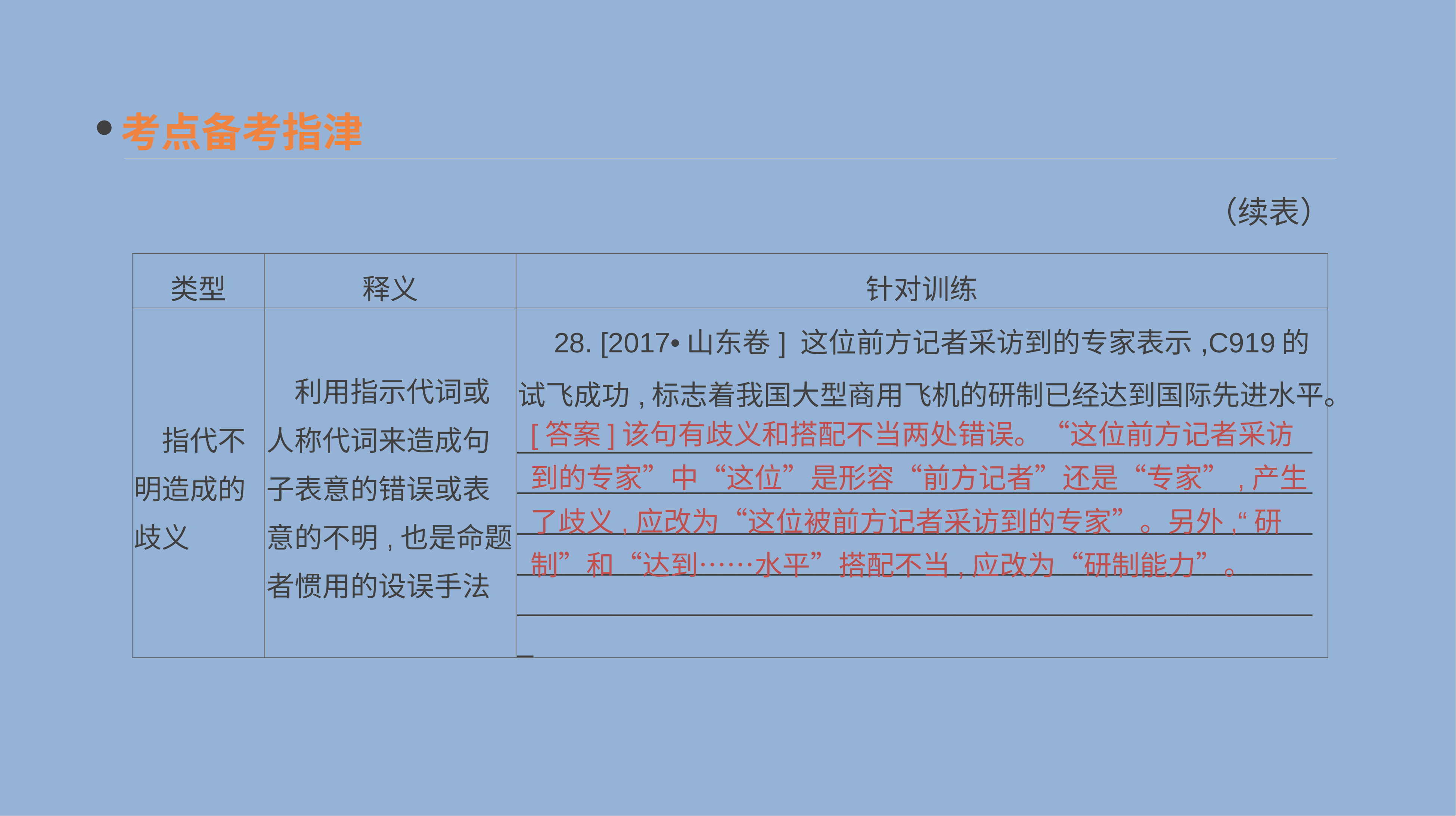

考点备考指津

（续表）
| 类型 | 释义 | 针对训练 |
| --- | --- | --- |
| 指代不明造成的歧义 | 利用指示代词或人称代词来造成句子表意的错误或表意的不明,也是命题者惯用的设误手法 | 28. [2017•山东卷] 这位前方记者采访到的专家表示,C919的试飞成功,标志着我国大型商用飞机的研制已经达到国际先进水平。 \_\_\_\_\_\_\_\_\_\_\_\_\_\_\_\_\_\_\_\_\_\_\_\_\_\_\_\_\_\_\_\_\_\_\_\_\_\_\_\_\_\_\_\_\_\_\_\_\_\_\_\_\_\_\_\_\_\_\_\_\_\_\_\_\_\_\_\_\_\_\_\_\_\_\_\_\_\_\_\_\_\_\_\_\_\_\_\_\_\_\_\_\_\_\_\_\_\_\_\_\_\_\_\_\_\_\_\_\_\_\_\_\_\_\_\_\_\_\_\_\_\_\_\_\_\_\_\_\_\_\_\_\_\_\_\_\_\_\_\_\_\_\_\_\_\_\_\_\_\_\_\_\_\_\_\_\_\_\_\_\_\_\_\_\_\_\_\_\_\_\_\_\_\_\_\_\_\_\_\_\_\_\_\_\_\_\_\_\_\_\_\_\_\_\_\_\_\_\_\_\_\_\_\_\_\_\_\_\_\_\_\_\_\_\_\_\_\_\_\_\_\_\_\_\_\_\_\_\_\_\_\_\_\_\_\_\_\_\_\_\_\_\_\_\_\_\_\_\_\_\_\_\_\_\_\_ |
[答案]该句有歧义和搭配不当两处错误。“这位前方记者采访到的专家”中“这位”是形容“前方记者”还是“专家”,产生了歧义,应改为“这位被前方记者采访到的专家”。另外,“研制”和“达到……水平”搭配不当,应改为“研制能力”。